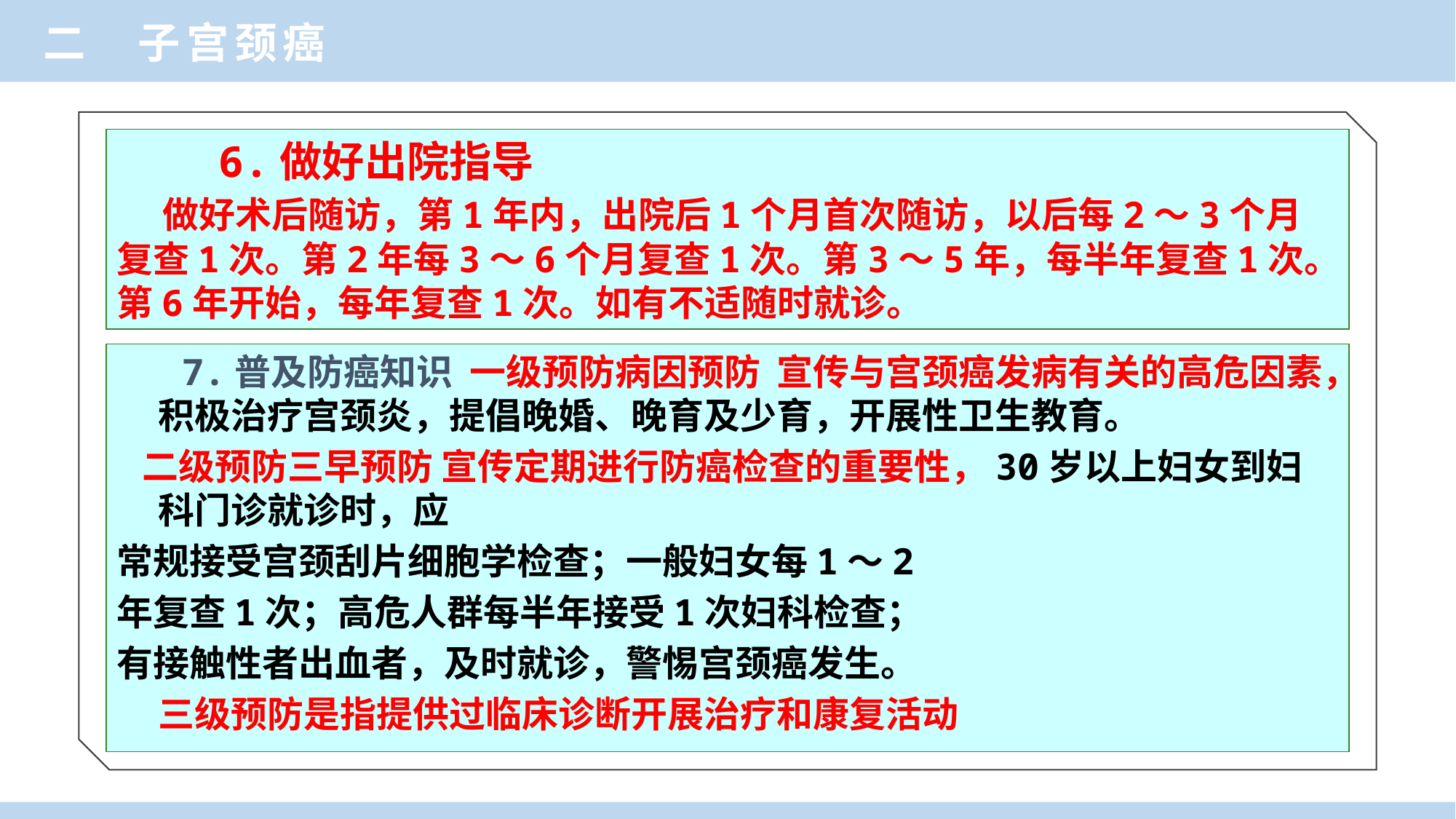

二   子宫颈癌

    6.做好出院指导
    做好术后随访，第1年内，出院后1个月首次随访，以后每2～3个月复查1次。第2年每3～6个月复查1次。第3～5年，每半年复查1次。第6年开始，每年复查1次。如有不适随时就诊。
   7.普及防癌知识  一级预防病因预防  宣传与宫颈癌发病有关的高危因素，积极治疗宫颈炎，提倡晚婚、晚育及少育，开展性卫生教育。
  二级预防三早预防 宣传定期进行防癌检查的重要性，30岁以上妇女到妇科门诊就诊时，应
常规接受宫颈刮片细胞学检查；一般妇女每1～2
年复查1次；高危人群每半年接受1次妇科检查；
有接触性者出血者，及时就诊，警惕宫颈癌发生。
    三级预防是指提供过临床诊断开展治疗和康复活动